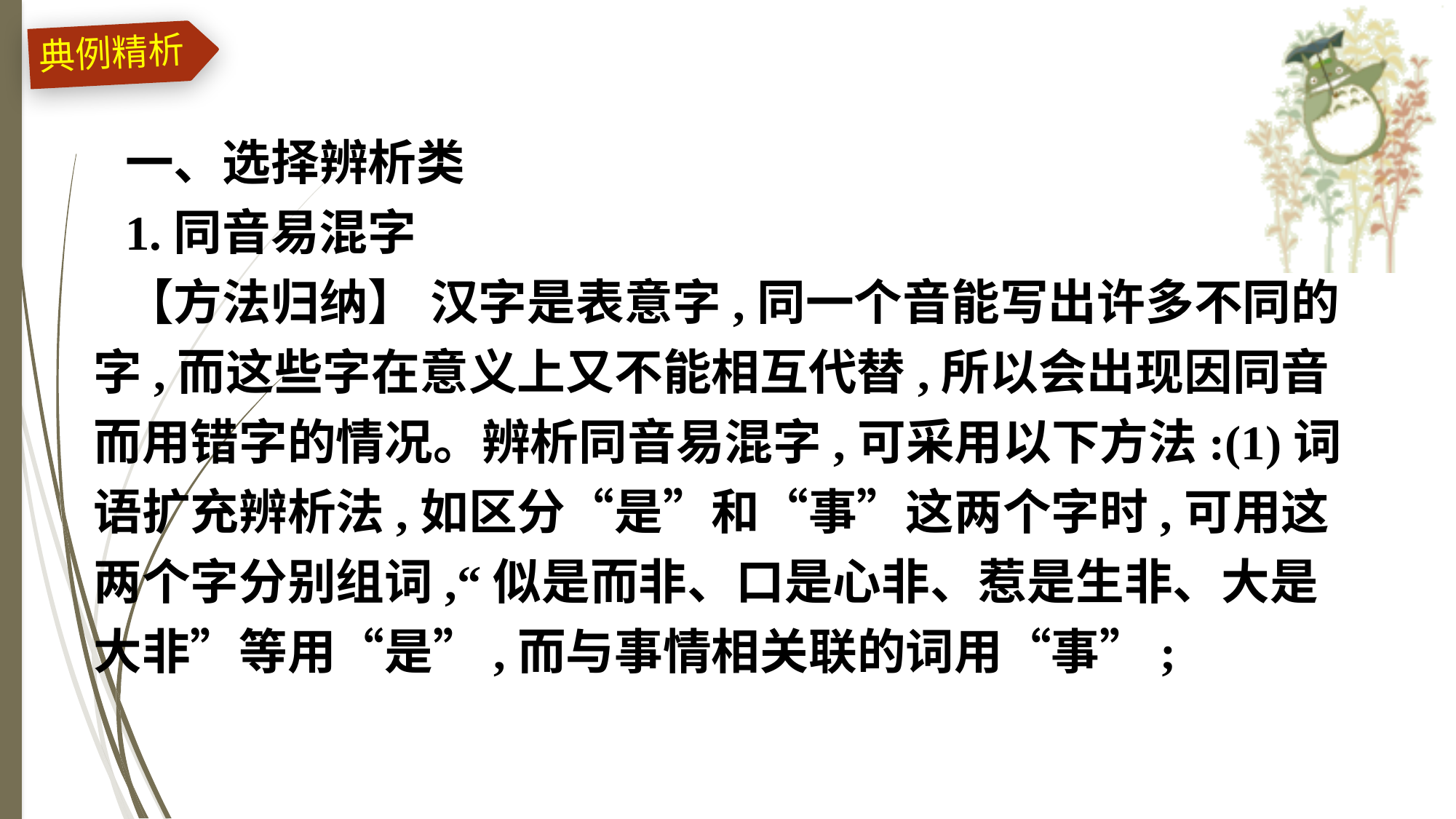

典例精析
一、选择辨析类
1.同音易混字
【方法归纳】 汉字是表意字,同一个音能写出许多不同的字,而这些字在意义上又不能相互代替,所以会出现因同音而用错字的情况。辨析同音易混字,可采用以下方法:(1)词语扩充辨析法,如区分“是”和“事”这两个字时,可用这两个字分别组词,“似是而非、口是心非、惹是生非、大是大非”等用“是”,而与事情相关联的词用“事”;